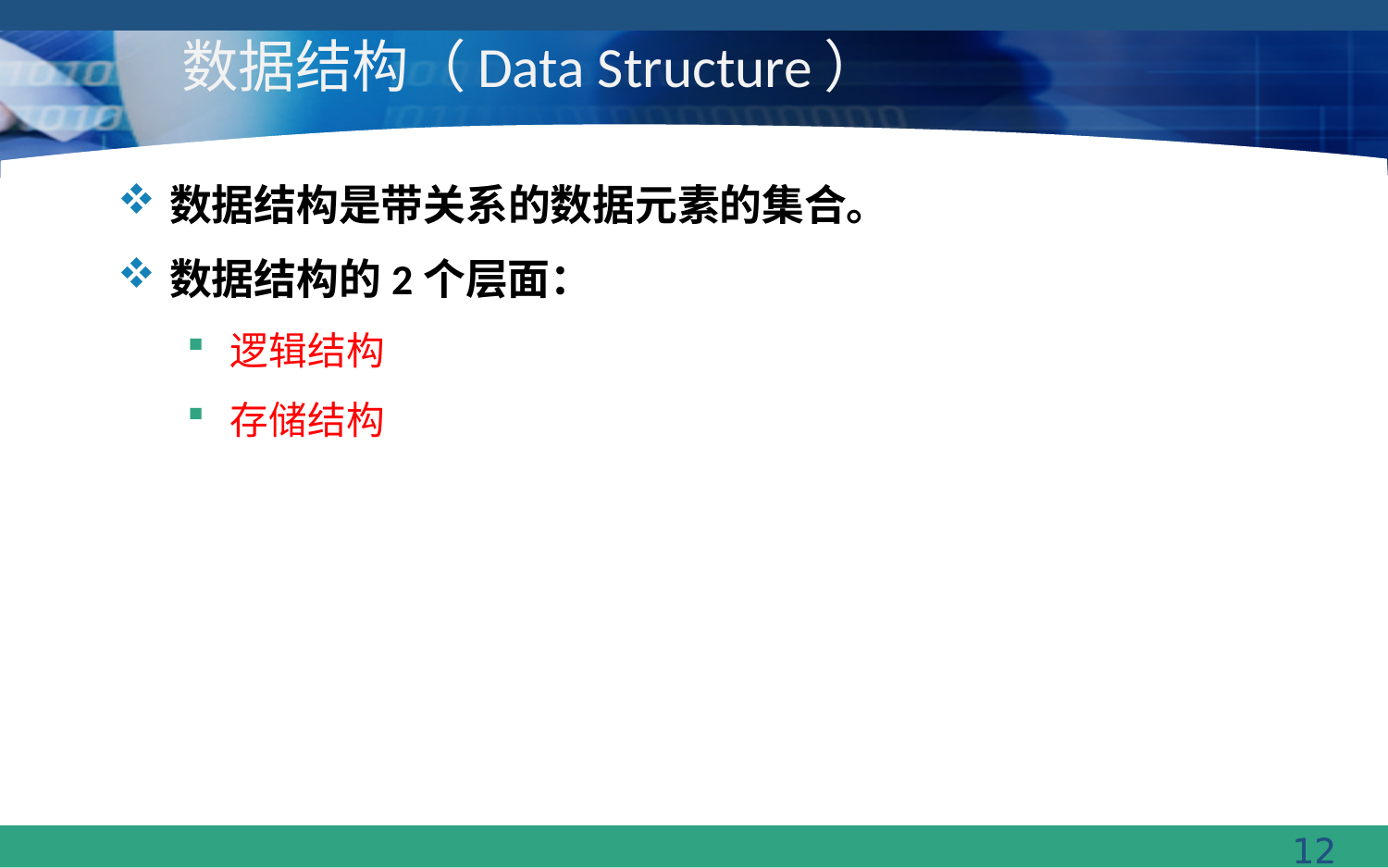

# 数据结构（Data Structure）
数据结构是带关系的数据元素的集合。
数据结构的2个层面：
逻辑结构
存储结构